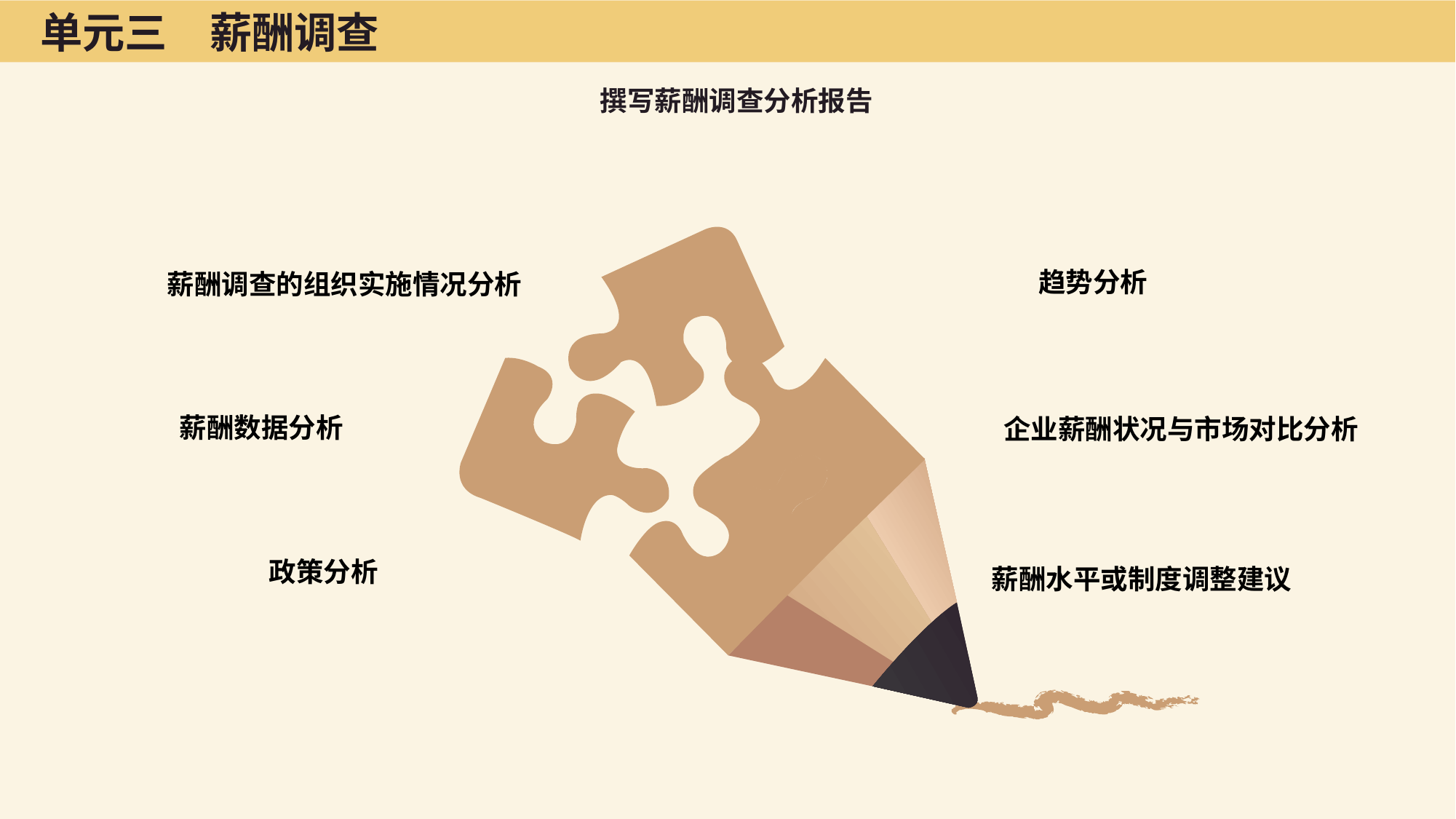

单元三　薪酬调查
撰写薪酬调查分析报告

趋势分析
薪酬调查的组织实施情况分析
薪酬数据分析
企业薪酬状况与市场对比分析
政策分析
薪酬水平或制度调整建议